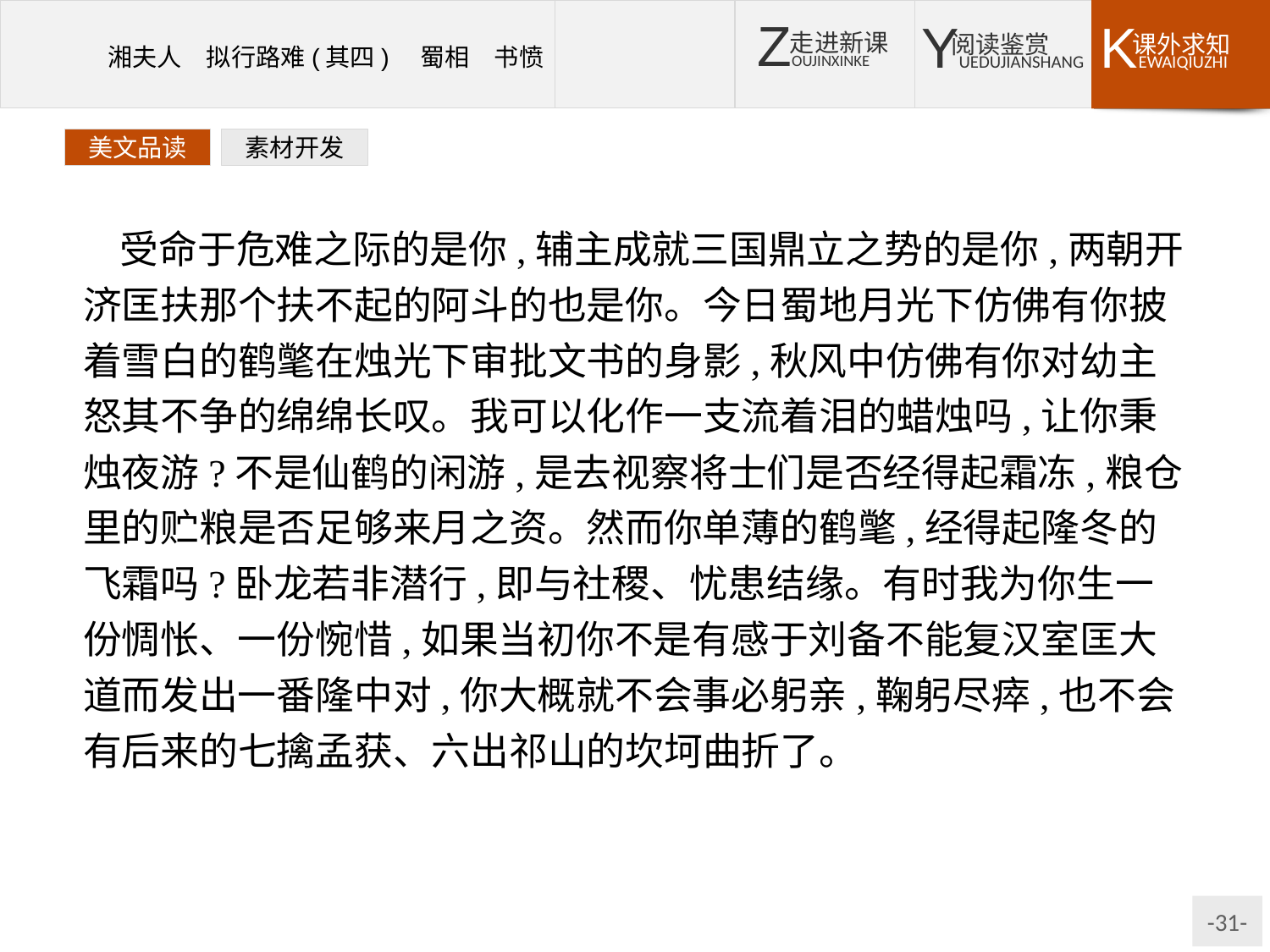

美文品读
素材开发
受命于危难之际的是你,辅主成就三国鼎立之势的是你,两朝开济匡扶那个扶不起的阿斗的也是你。今日蜀地月光下仿佛有你披着雪白的鹤氅在烛光下审批文书的身影,秋风中仿佛有你对幼主怒其不争的绵绵长叹。我可以化作一支流着泪的蜡烛吗,让你秉烛夜游?不是仙鹤的闲游,是去视察将士们是否经得起霜冻,粮仓里的贮粮是否足够来月之资。然而你单薄的鹤氅,经得起隆冬的飞霜吗?卧龙若非潜行,即与社稷、忧患结缘。有时我为你生一份惆怅、一份惋惜,如果当初你不是有感于刘备不能复汉室匡大道而发出一番隆中对,你大概就不会事必躬亲,鞠躬尽瘁,也不会有后来的七擒孟获、六出祁山的坎坷曲折了。